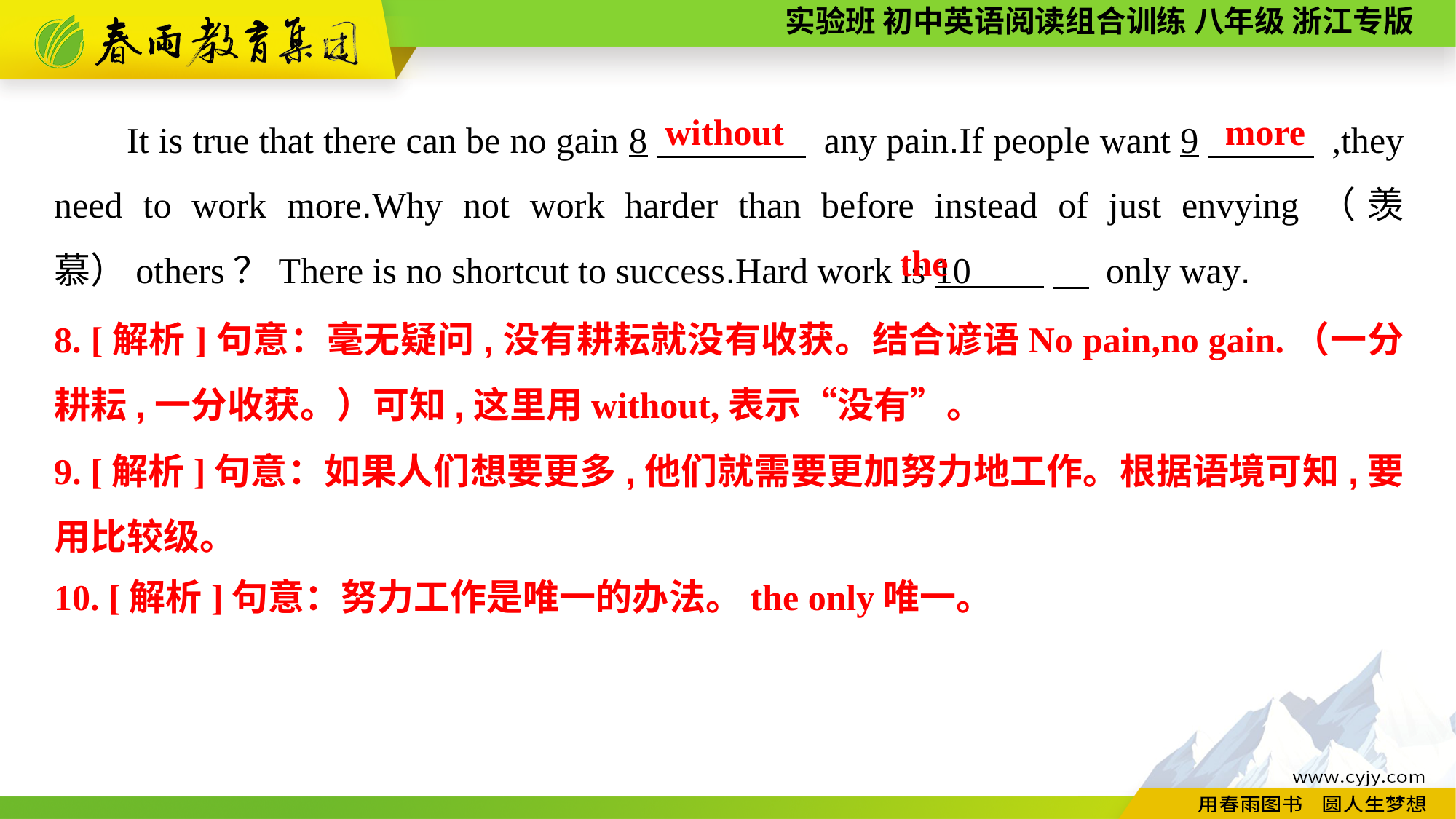

It is true that there can be no gain 8　              any pain.If people want 9　         ,they need to work more.Why not work harder than before instead of just envying（羡慕）others？There is no shortcut to success.Hard work is 10        　 only way.
without
more
the
8. [解析]句意：毫无疑问,没有耕耘就没有收获。结合谚语No pain,no gain.（一分耕耘,一分收获。）可知,这里用without,表示“没有”。
9. [解析]句意：如果人们想要更多,他们就需要更加努力地工作。根据语境可知,要用比较级。
10. [解析]句意：努力工作是唯一的办法。the only唯一。